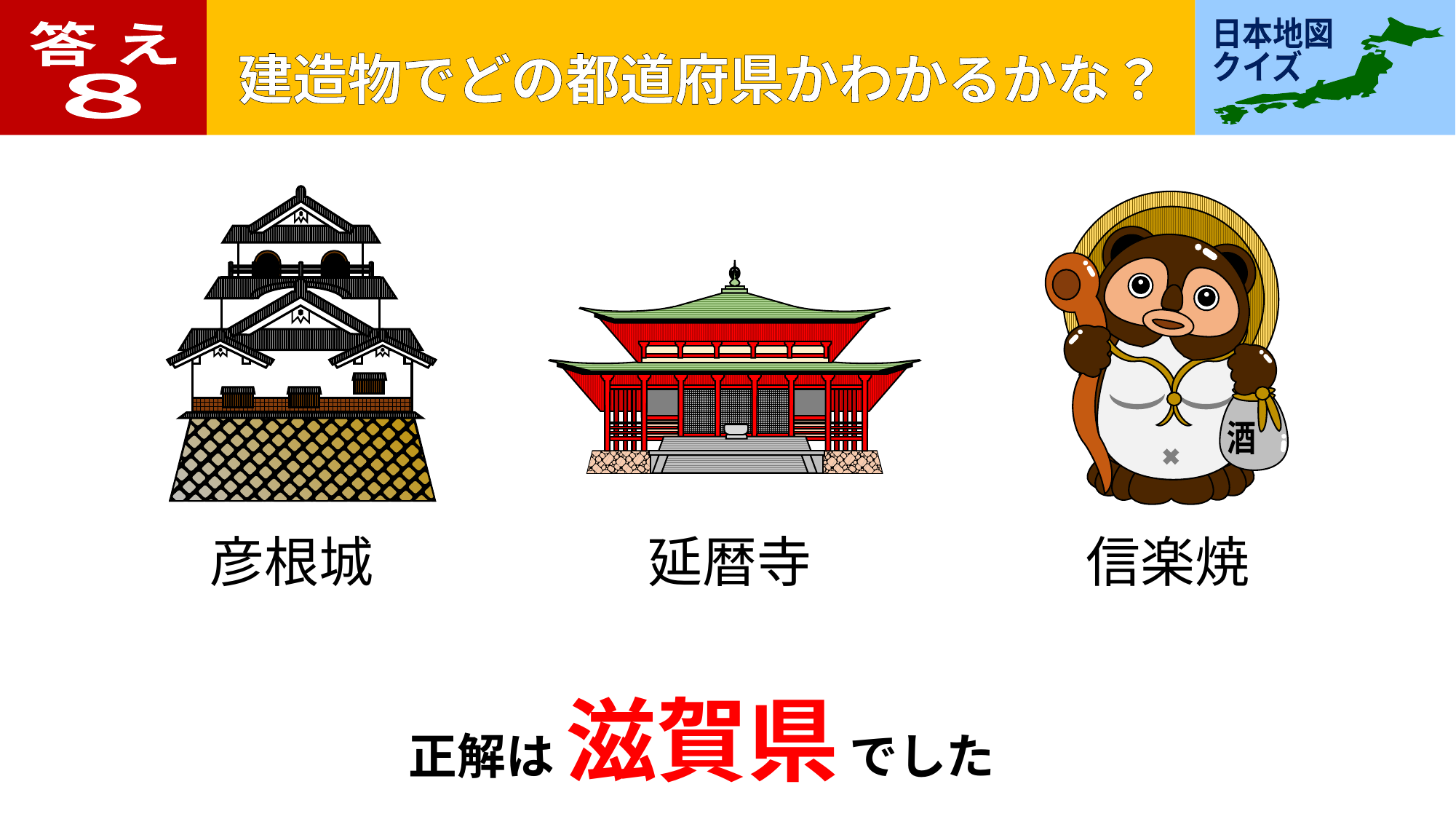

答 え
８

酒

彦根城
延暦寺
信楽焼
正解は 滋賀県 でした